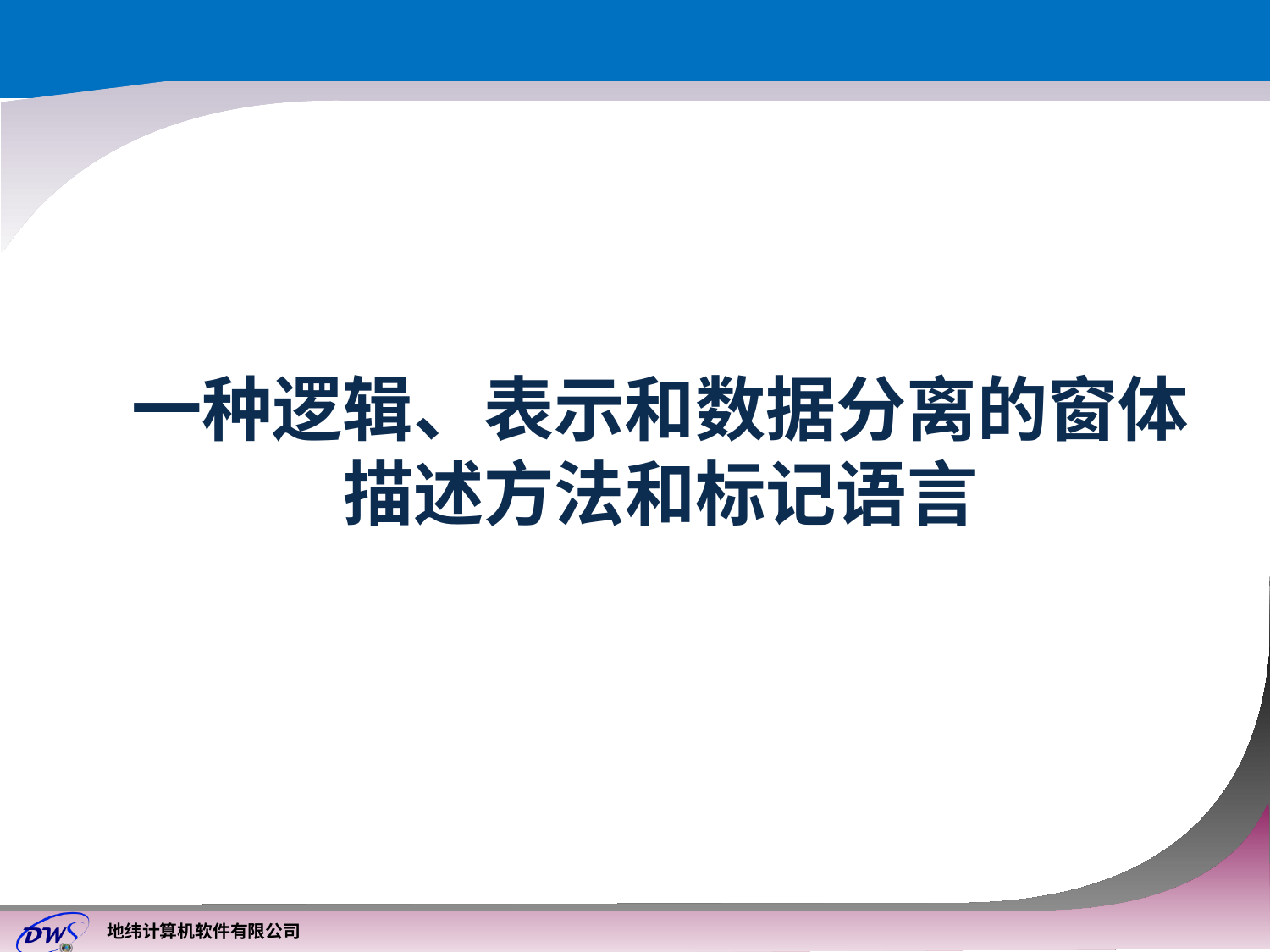

# 一种逻辑、表示和数据分离的窗体描述方法和标记语言
地纬计算机软件有限公司